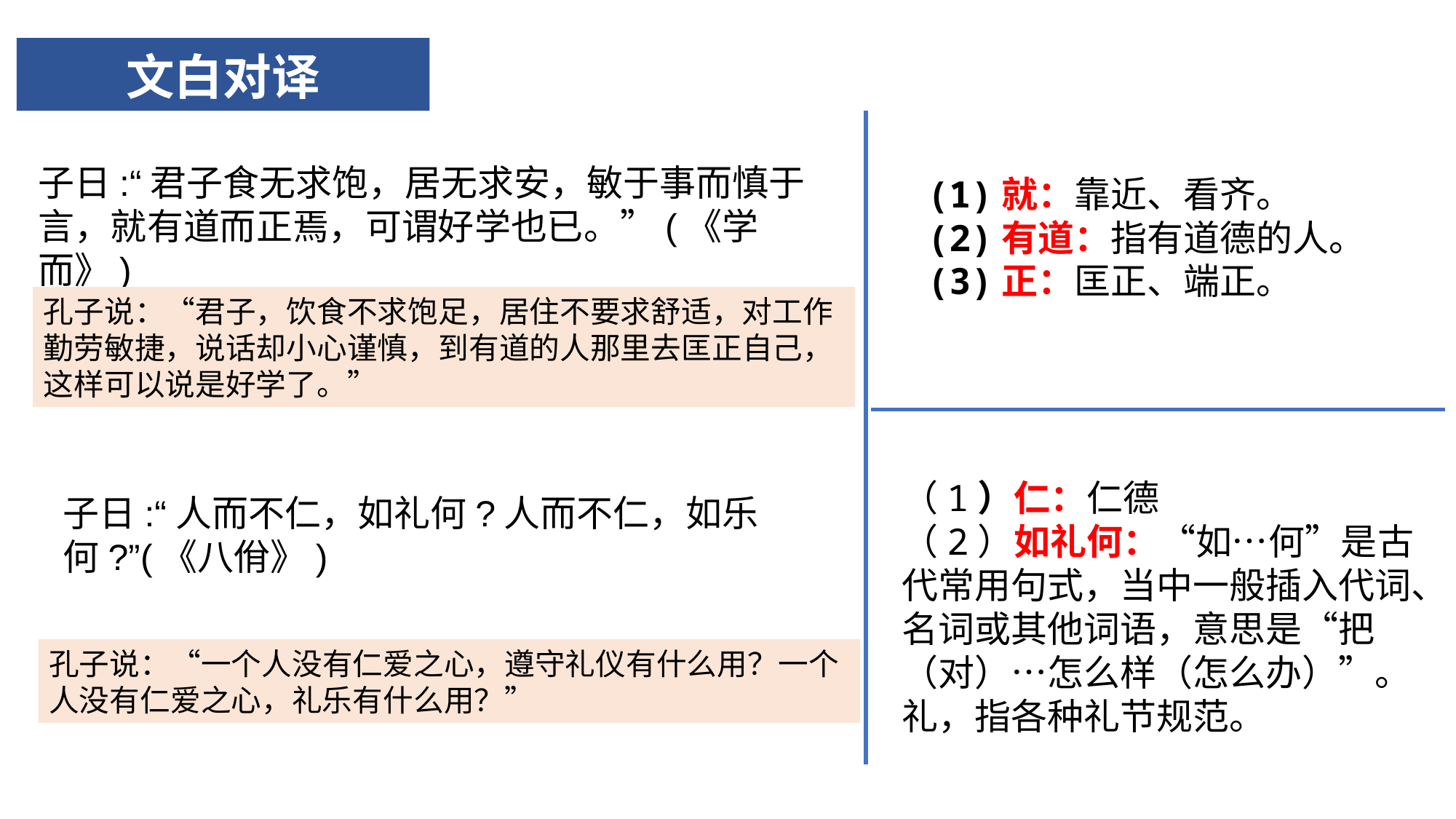

# 文白对译
子日:“君子食无求饱，居无求安，敏于事而慎于言，就有道而正焉，可谓好学也已。”(《学而》)
(1)就：靠近、看齐。
(2)有道：指有道德的人。
(3)正：匡正、端正。
孔子说：“君子，饮食不求饱足，居住不要求舒适，对工作勤劳敏捷，说话却小心谨慎，到有道的人那里去匡正自己，这样可以说是好学了。”
（1）仁：仁德
（2）如礼何：“如…何”是古代常用句式，当中一般插入代词、名词或其他词语，意思是“把（对）…怎么样（怎么办）”。礼，指各种礼节规范。
子日:“人而不仁，如礼何?人而不仁，如乐何?”(《八佾》)

孔子说：“一个人没有仁爱之心，遵守礼仪有什么用？一个人没有仁爱之心，礼乐有什么用？”